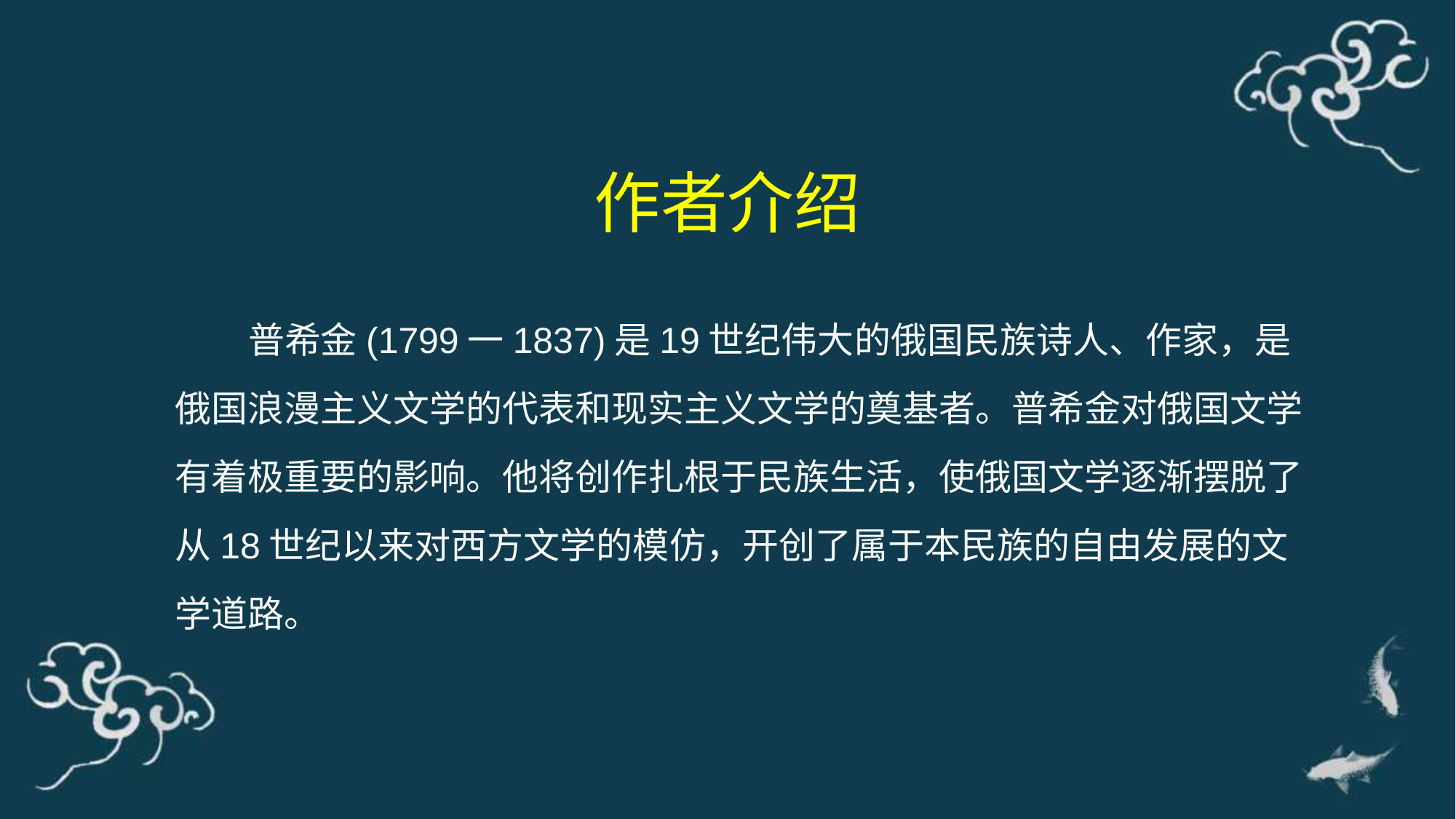

作者介绍
       普希金(1799一1837)是19世纪伟大的俄国民族诗人、作家，是俄国浪漫主义文学的代表和现实主义文学的奠基者。普希金对俄国文学有着极重要的影响。他将创作扎根于民族生活，使俄国文学逐渐摆脱了从18世纪以来对西方文学的模仿，开创了属于本民族的自由发展的文学道路。